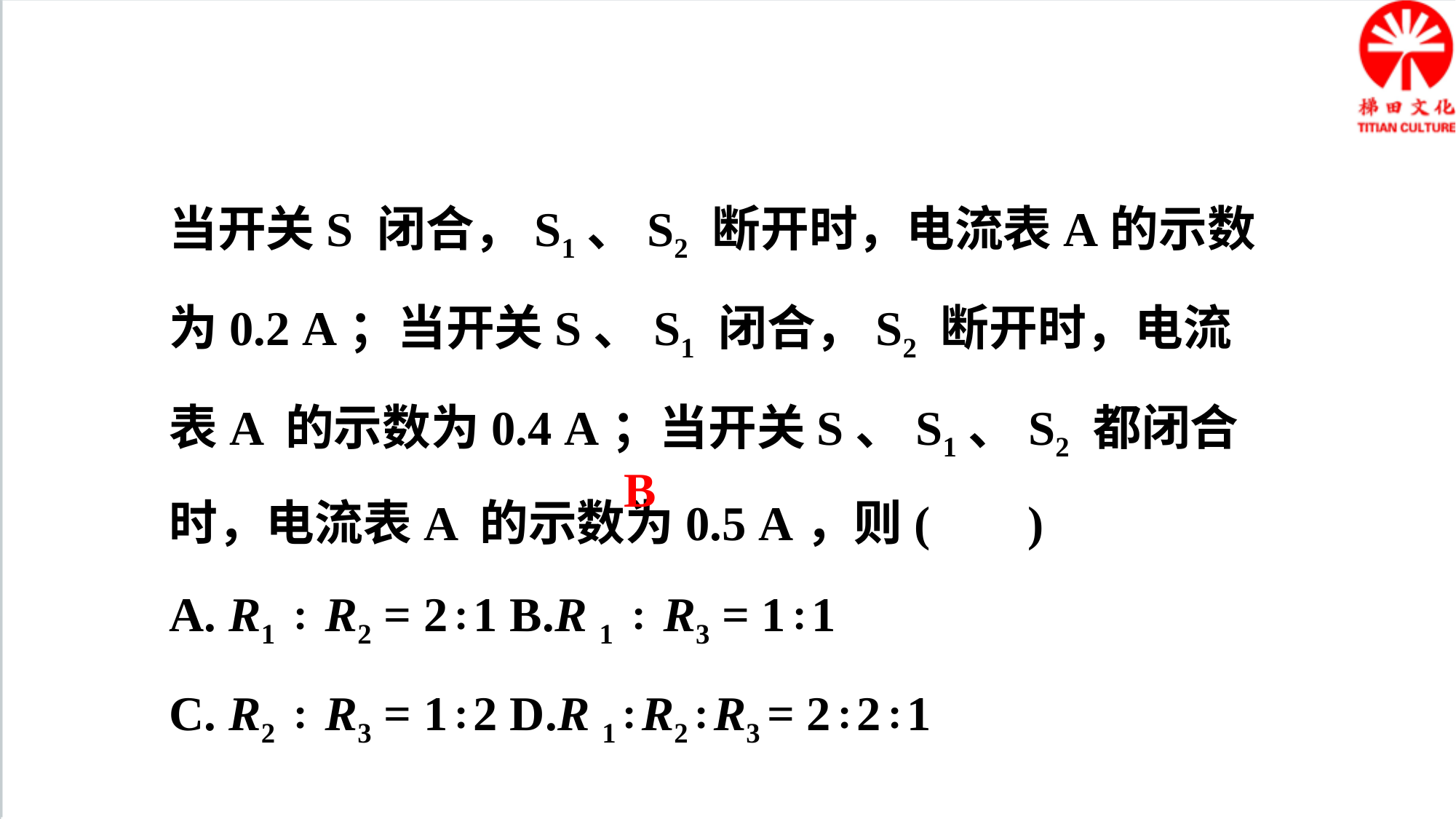

当开关S 闭合，S1、S2 断开时，电流表A的示数为0.2 A；当开关S、S1 闭合，S2 断开时，电流表A 的示数为0.4 A；当开关S、S1、S2 都闭合时，电流表A 的示数为0.5 A，则(        )
A. R1 ∶ R2 = 2∶1 B.R 1 ∶ R3 = 1∶1
C. R2 ∶ R3 = 1∶2 D.R 1∶R2∶R3 = 2∶2∶1
B